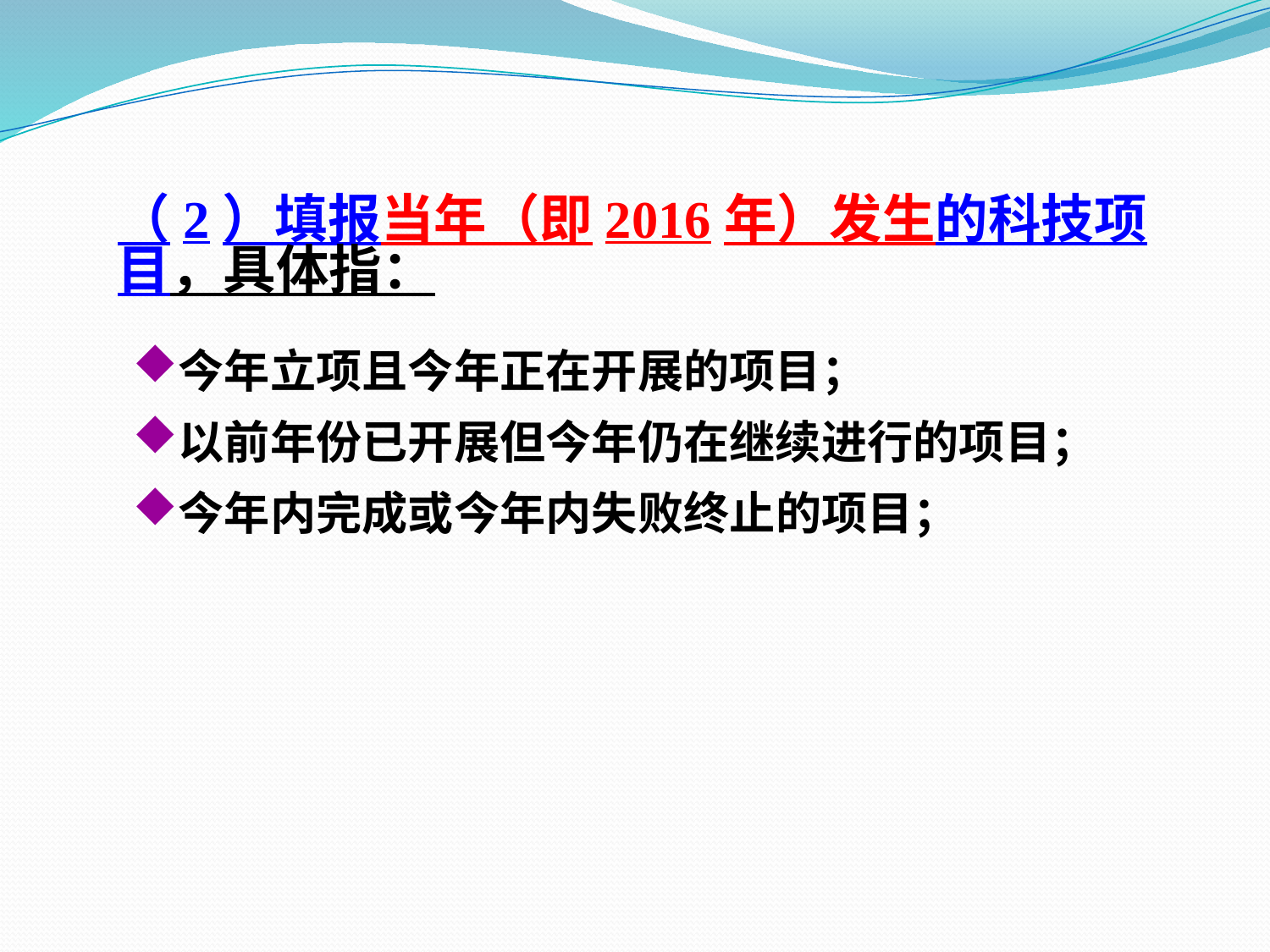

（2）填报当年（即2016年）发生的科技项目，具体指：
今年立项且今年正在开展的项目；
以前年份已开展但今年仍在继续进行的项目；
今年内完成或今年内失败终止的项目；

37